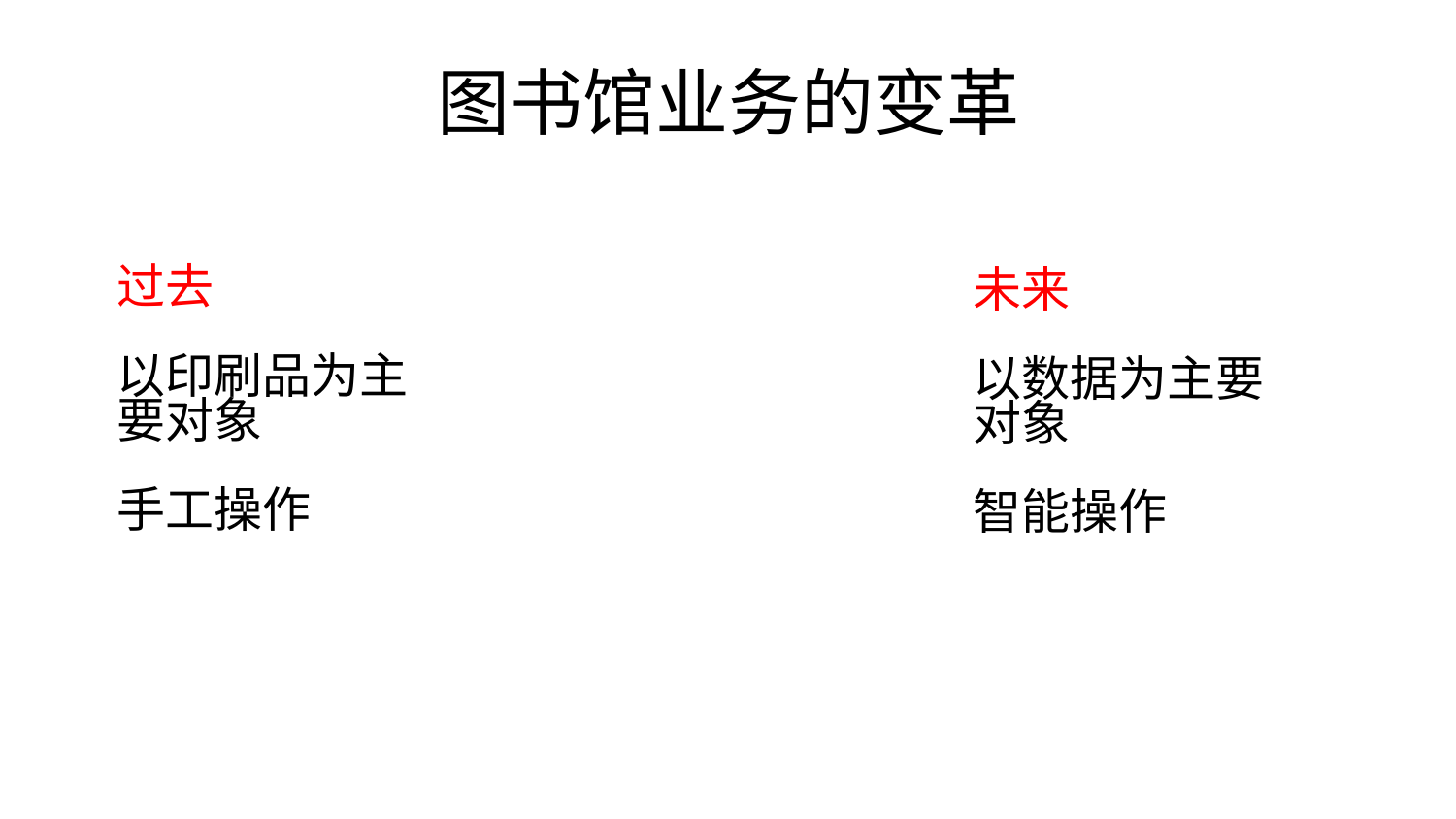

# 图书馆业务的变革
过去

以印刷品为主要对象

手工操作
未来

以数据为主要对象

智能操作